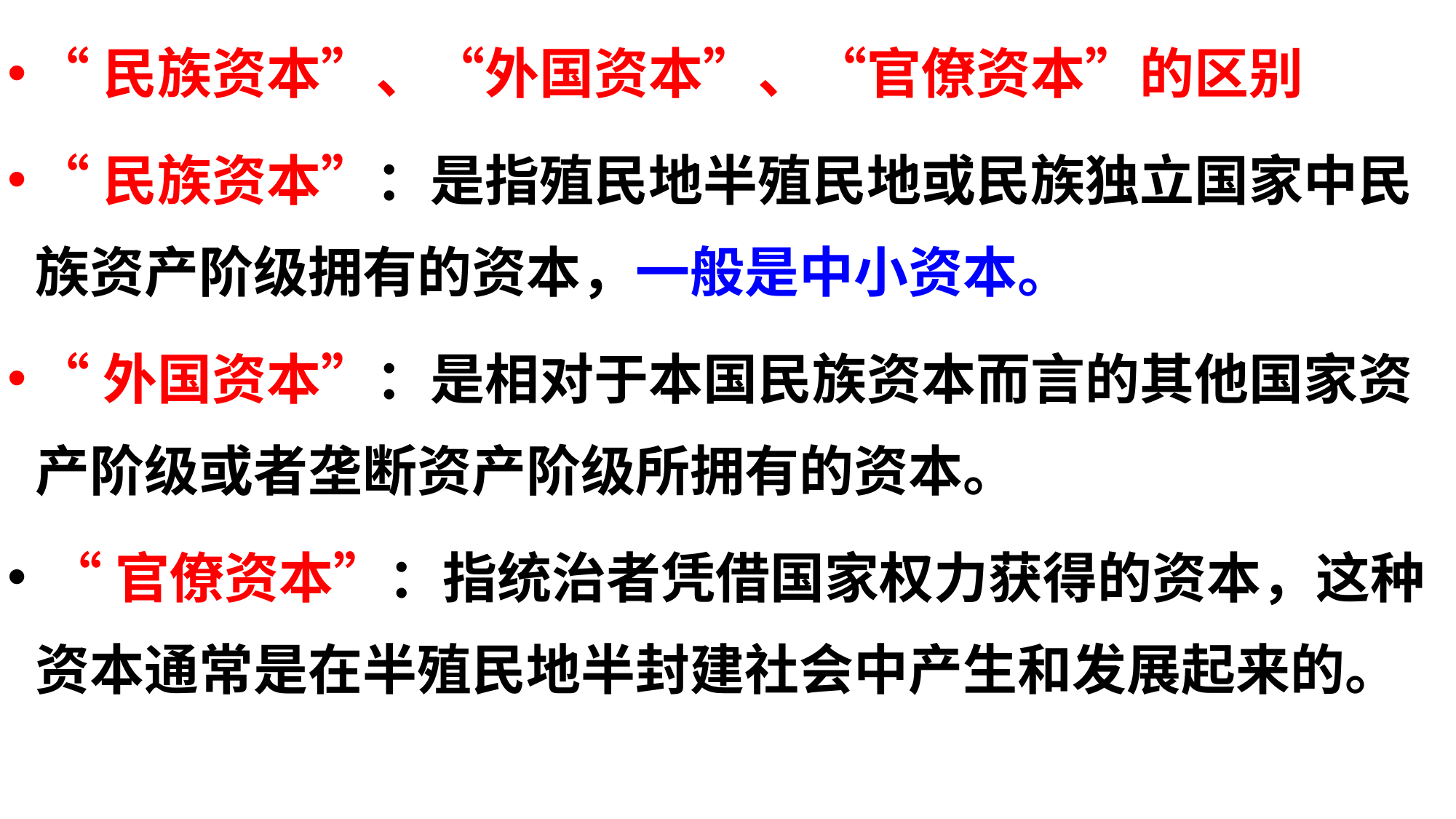

“民族资本”、“外国资本”、“官僚资本”的区别
“民族资本”：是指殖民地半殖民地或民族独立国家中民族资产阶级拥有的资本，一般是中小资本。
“外国资本”：是相对于本国民族资本而言的其他国家资产阶级或者垄断资产阶级所拥有的资本。
 “官僚资本”：指统治者凭借国家权力获得的资本，这种资本通常是在半殖民地半封建社会中产生和发展起来的。